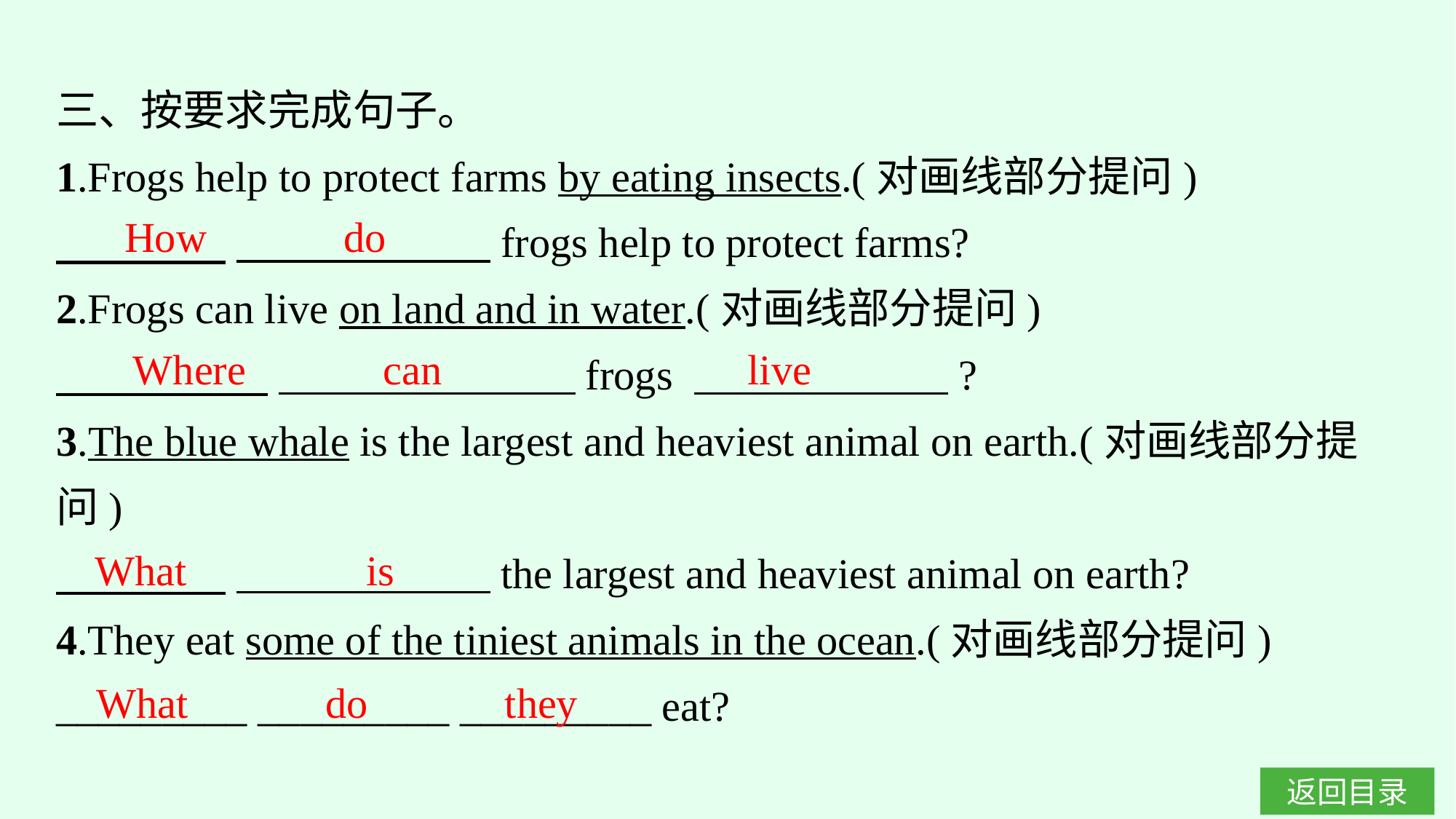

三、按要求完成句子。
1.Frogs help to protect farms by eating insects.(对画线部分提问)
　　　　 　　　　　　frogs help to protect farms?
2.Frogs can live on land and in water.(对画线部分提问)
　　　　　 　　　　　　　frogs 　　　　　　?
3.The blue whale is the largest and heaviest animal on earth.(对画线部分提问)
　　　　 　　　　　　the largest and heaviest animal on earth?
4.They eat some of the tiniest animals in the ocean.(对画线部分提问)
_________ _________ _________ eat?
How             do
Where             can                             live
What                 is
What             do             they